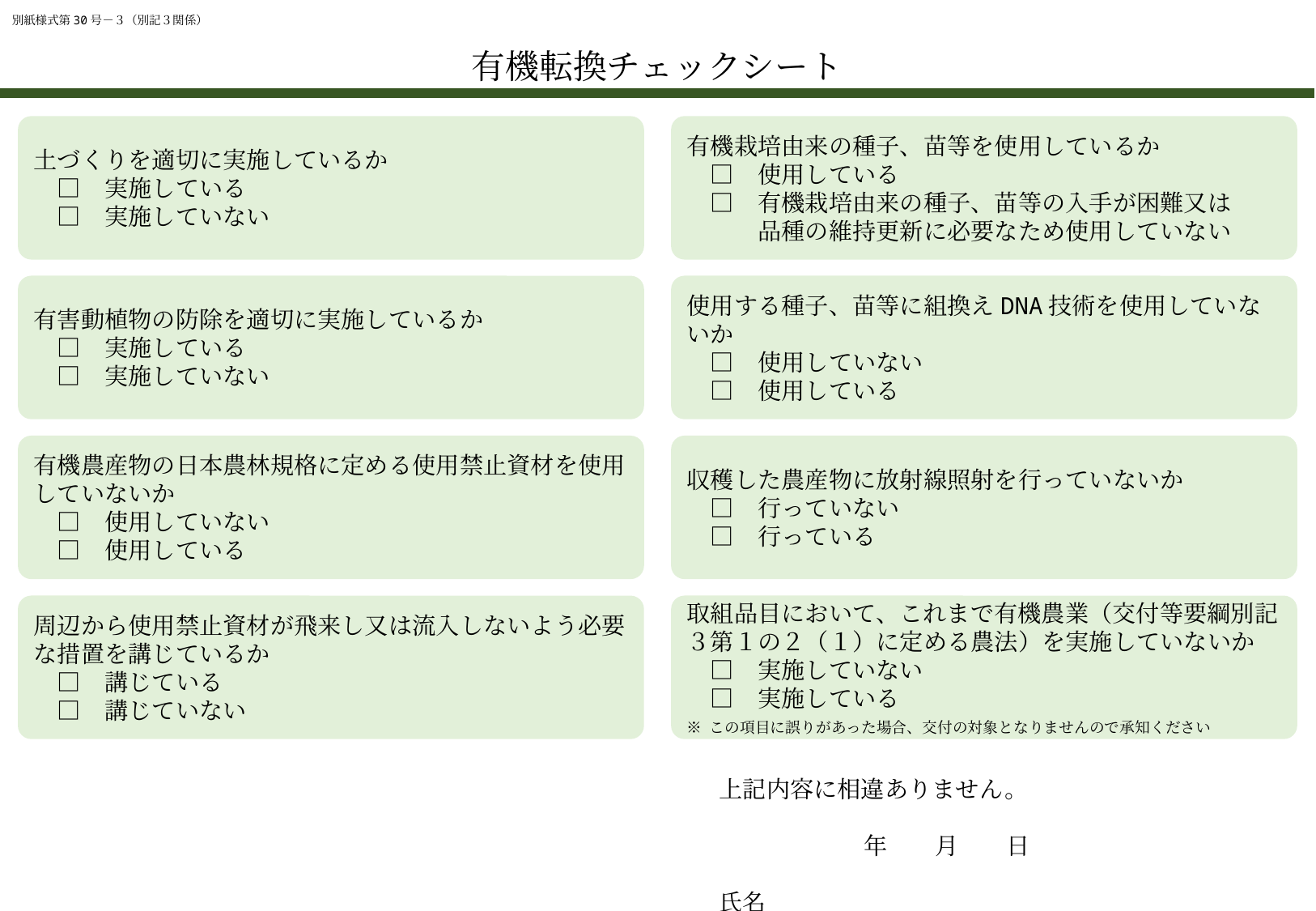

別紙様式第30号－３（別記３関係）
有機転換チェックシート
土づくりを適切に実施しているか
　□　実施している
　□　実施していない
有機栽培由来の種子、苗等を使用しているか
　□　使用している
　□　有機栽培由来の種子、苗等の入手が困難又は
　　　品種の維持更新に必要なため使用していない
有害動植物の防除を適切に実施しているか
　□　実施している
　□　実施していない
使用する種子、苗等に組換えDNA技術を使用していないか
　□　使用していない
　□　使用している
有機農産物の日本農林規格に定める使用禁止資材を使用していないか
　□　使用していない
　□　使用している
収穫した農産物に放射線照射を行っていないか
　□　行っていない
　□　行っている
周辺から使用禁止資材が飛来し又は流入しないよう必要な措置を講じているか
　□　講じている
　□　講じていない
取組品目において、これまで有機農業（交付等要綱別記３第１の２（１）に定める農法）を実施していないか
　□　実施していない
　□　実施している

※ この項目に誤りがあった場合、交付の対象となりませんので承知ください
上記内容に相違ありません。
　					　年　　月　　日

氏名　　　　　　　　　　　　　　　　　　　　ｑ